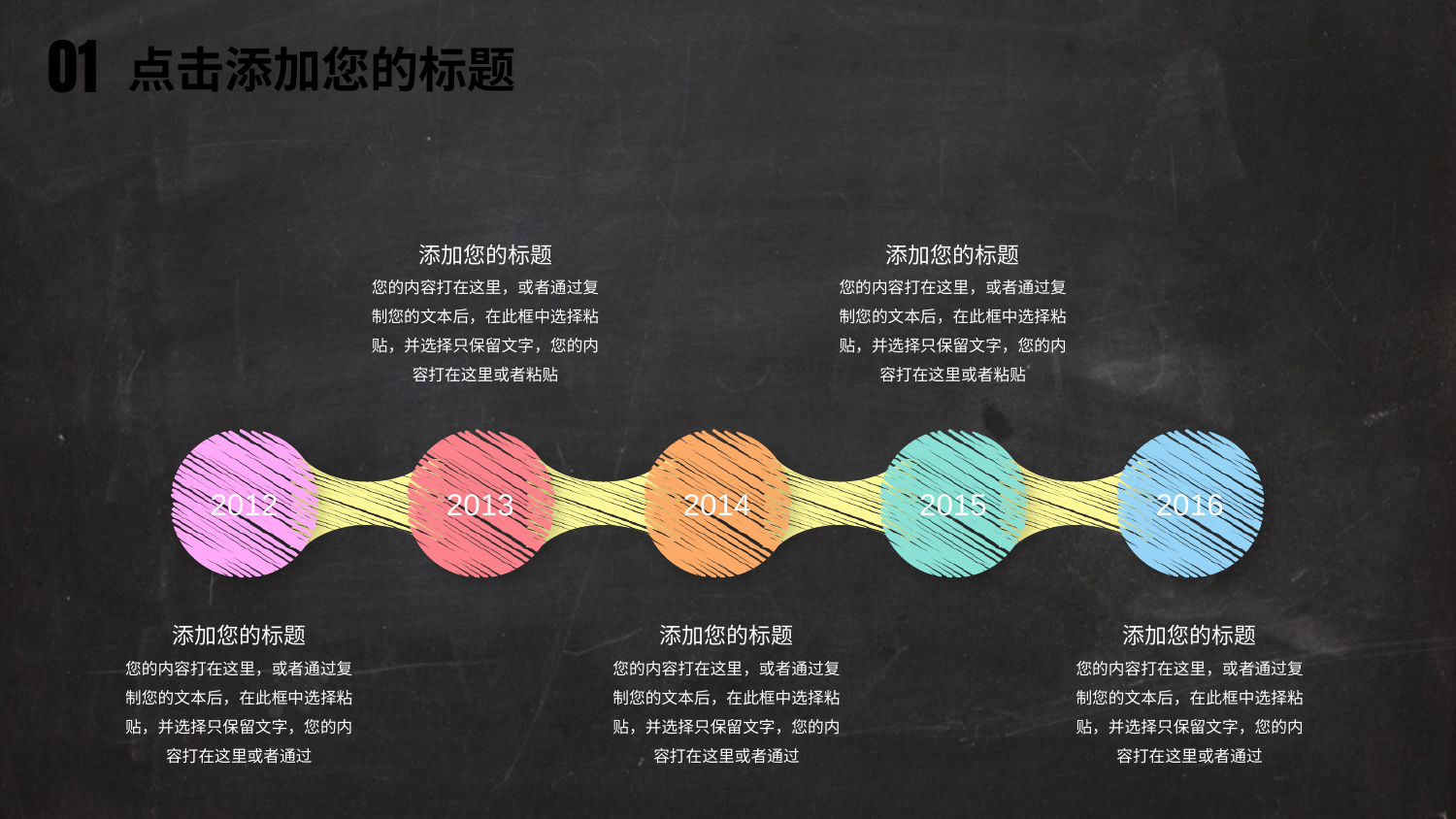

01
点击添加您的标题
添加您的标题
您的内容打在这里，或者通过复制您的文本后，在此框中选择粘贴，并选择只保留文字，您的内容打在这里或者粘贴
添加您的标题
您的内容打在这里，或者通过复制您的文本后，在此框中选择粘贴，并选择只保留文字，您的内容打在这里或者粘贴
2012
2013
2014
2015
2016

添加您的标题
您的内容打在这里，或者通过复制您的文本后，在此框中选择粘贴，并选择只保留文字，您的内容打在这里或者通过
添加您的标题
您的内容打在这里，或者通过复制您的文本后，在此框中选择粘贴，并选择只保留文字，您的内容打在这里或者通过
添加您的标题
您的内容打在这里，或者通过复制您的文本后，在此框中选择粘贴，并选择只保留文字，您的内容打在这里或者通过